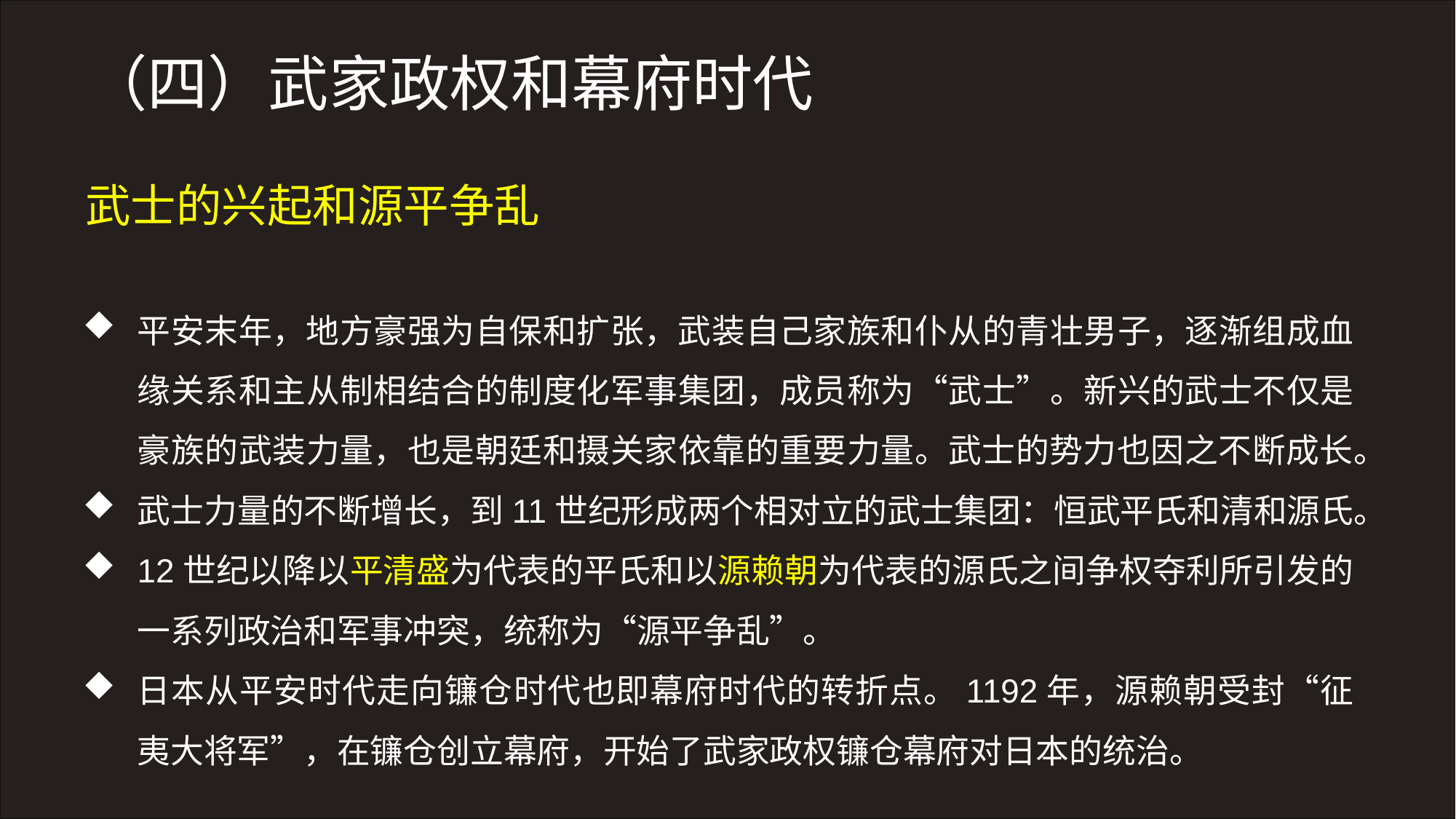

（四）武家政权和幕府时代
武士的兴起和源平争乱
平安末年，地方豪强为自保和扩张，武装自己家族和仆从的青壮男子，逐渐组成血缘关系和主从制相结合的制度化军事集团，成员称为“武士”。新兴的武士不仅是豪族的武装力量，也是朝廷和摄关家依靠的重要力量。武士的势力也因之不断成长。
武士力量的不断增长，到11世纪形成两个相对立的武士集团：恒武平氏和清和源氏。
12世纪以降以平清盛为代表的平氏和以源赖朝为代表的源氏之间争权夺利所引发的一系列政治和军事冲突，统称为“源平争乱”。
日本从平安时代走向镰仓时代也即幕府时代的转折点。1192年，源赖朝受封“征夷大将军”，在镰仓创立幕府，开始了武家政权镰仓幕府对日本的统治。